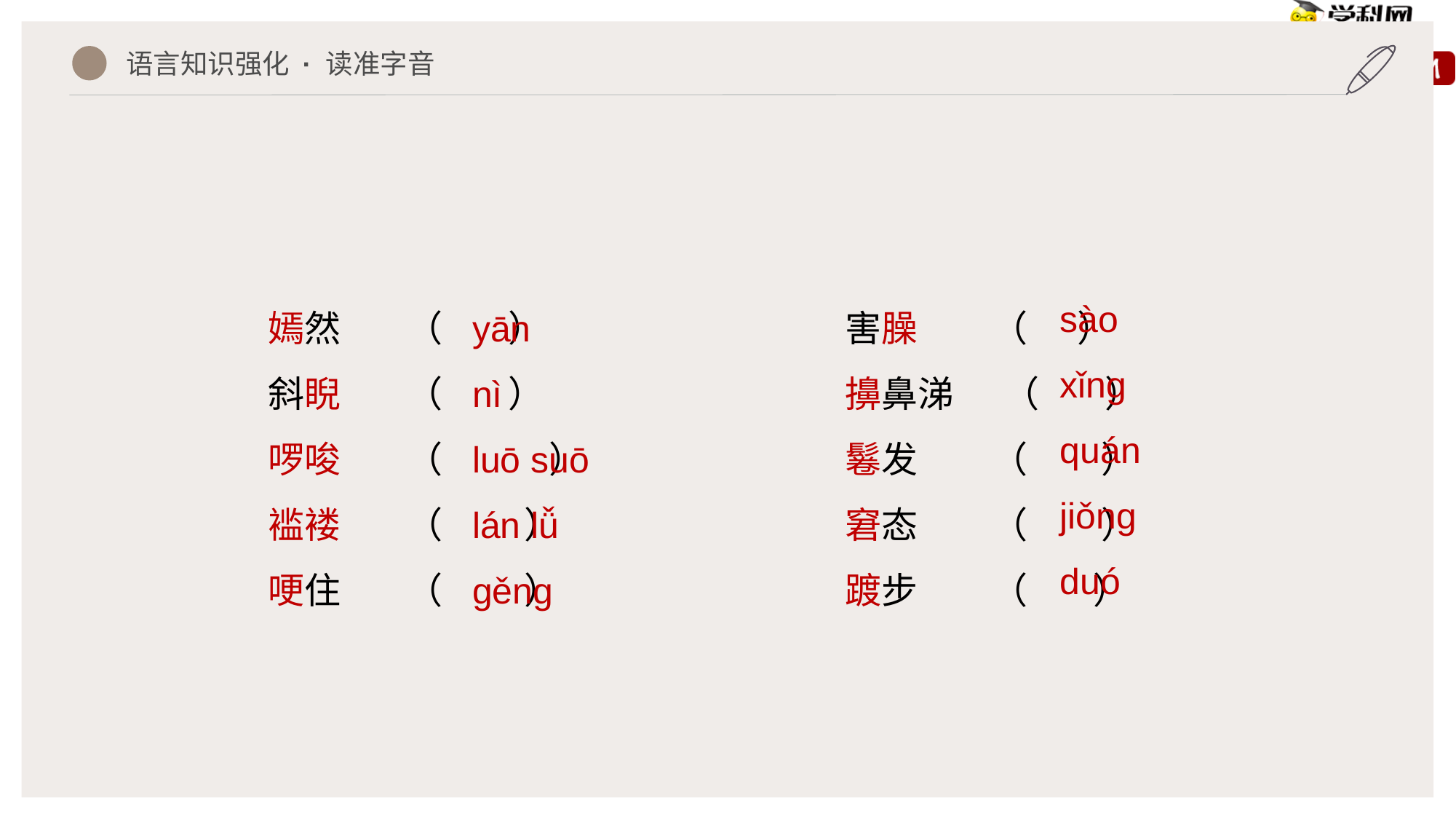

语言知识强化 · 读准字音

嫣然        （        ）
斜睨        （        ）
啰唆        （             ）
褴褛        （          ）
哽住        （          ）

yān
nì
luō suō
lán lǚ
gěng

害臊         （      ）
擤鼻涕      （        ）
鬈发         （         ）
窘态         （         ）
踱步         （        ）
sào
xǐng
quán
jiǒng
duó